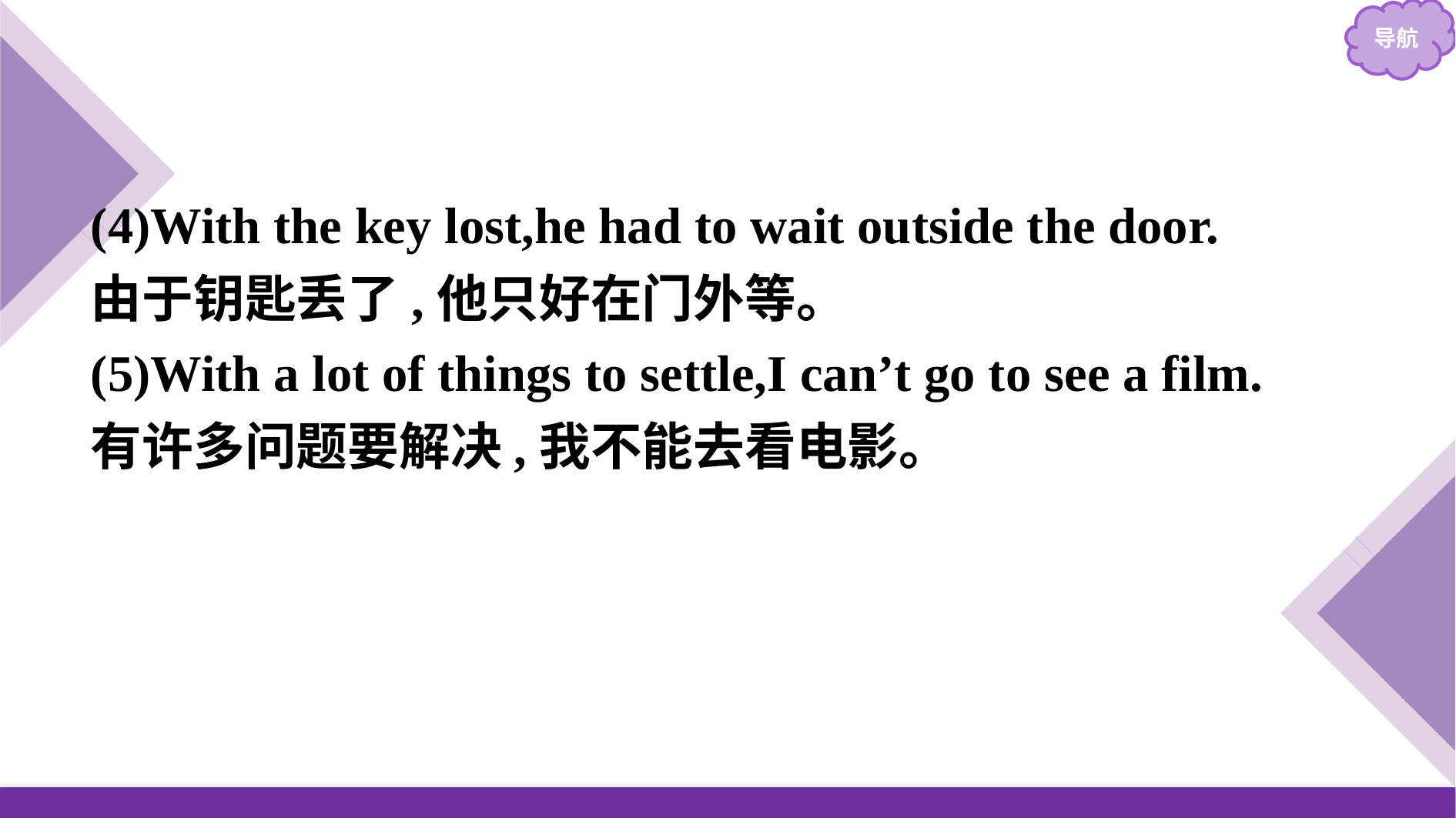

(4)With the key lost,he had to wait outside the door.
由于钥匙丢了,他只好在门外等。
(5)With a lot of things to settle,I can’t go to see a film.
有许多问题要解决,我不能去看电影。